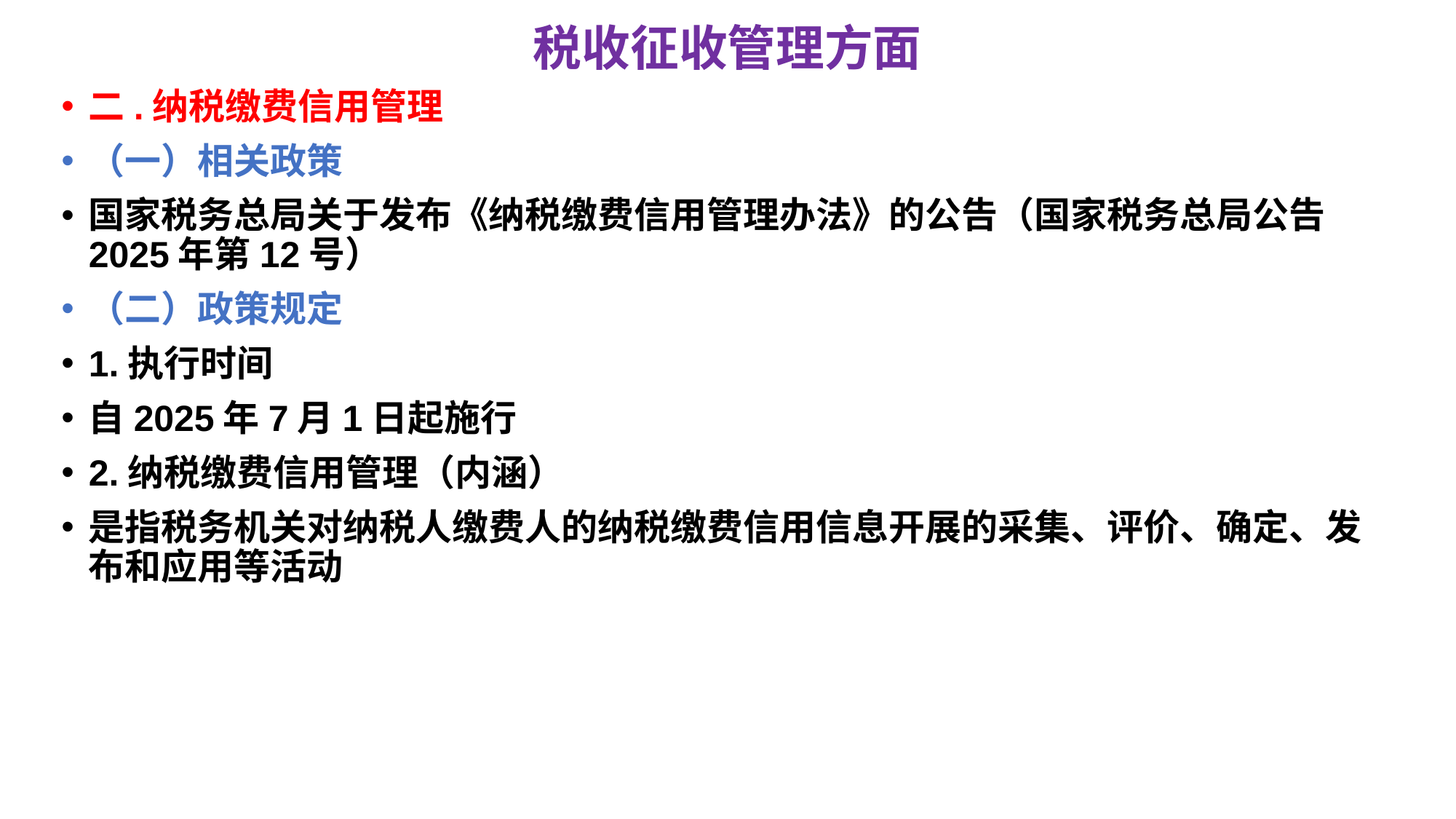

# 税收征收管理方面
二.纳税缴费信用管理
（一）相关政策
国家税务总局关于发布《纳税缴费信用管理办法》的公告（国家税务总局公告2025年第12号）
（二）政策规定
1.执行时间
自2025年7月1日起施行
2.纳税缴费信用管理（内涵）
是指税务机关对纳税人缴费人的纳税缴费信用信息开展的采集、评价、确定、发布和应用等活动